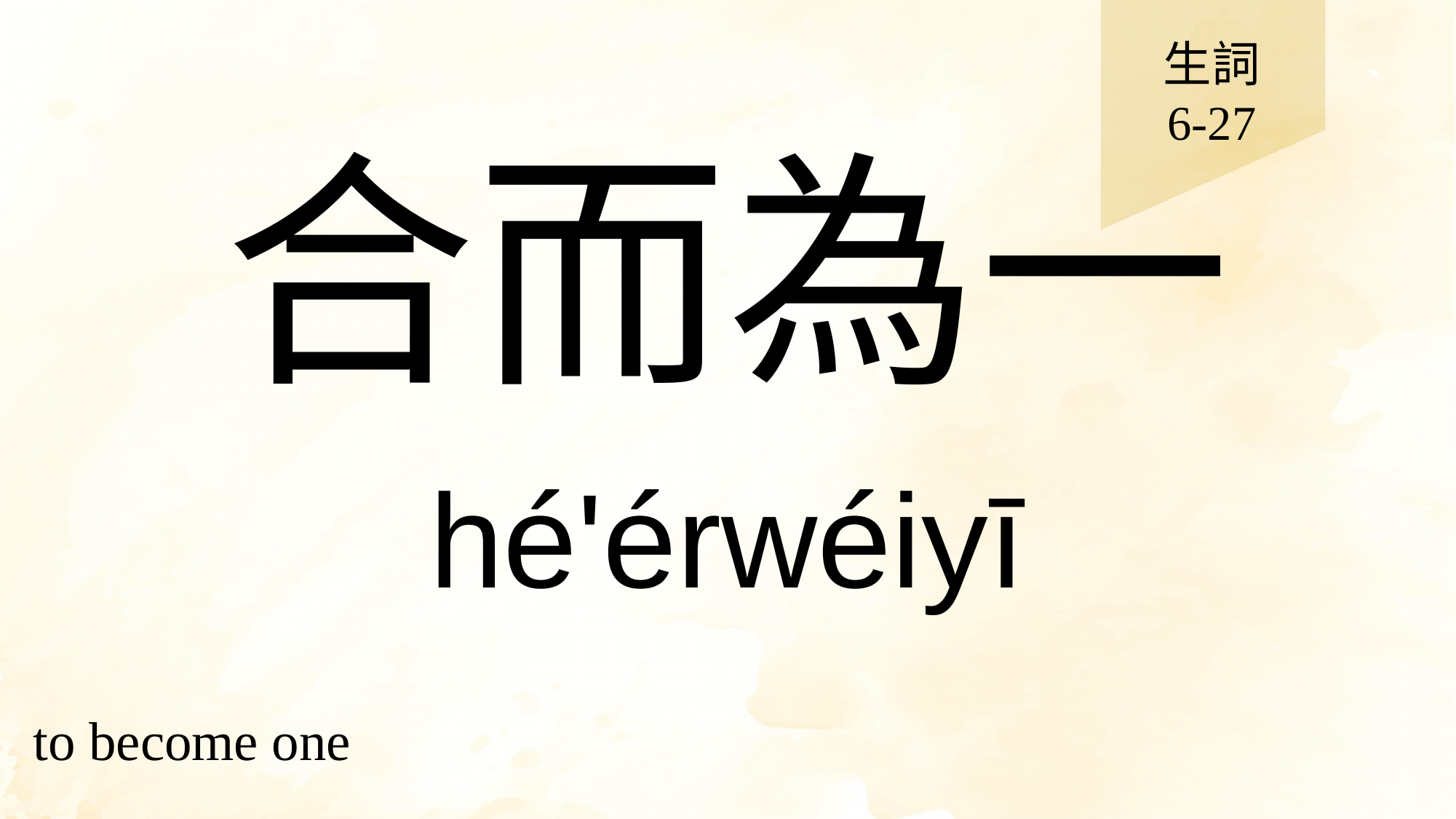

生詞
6-27
# 合而為一
hé'érwéiyī
to become one